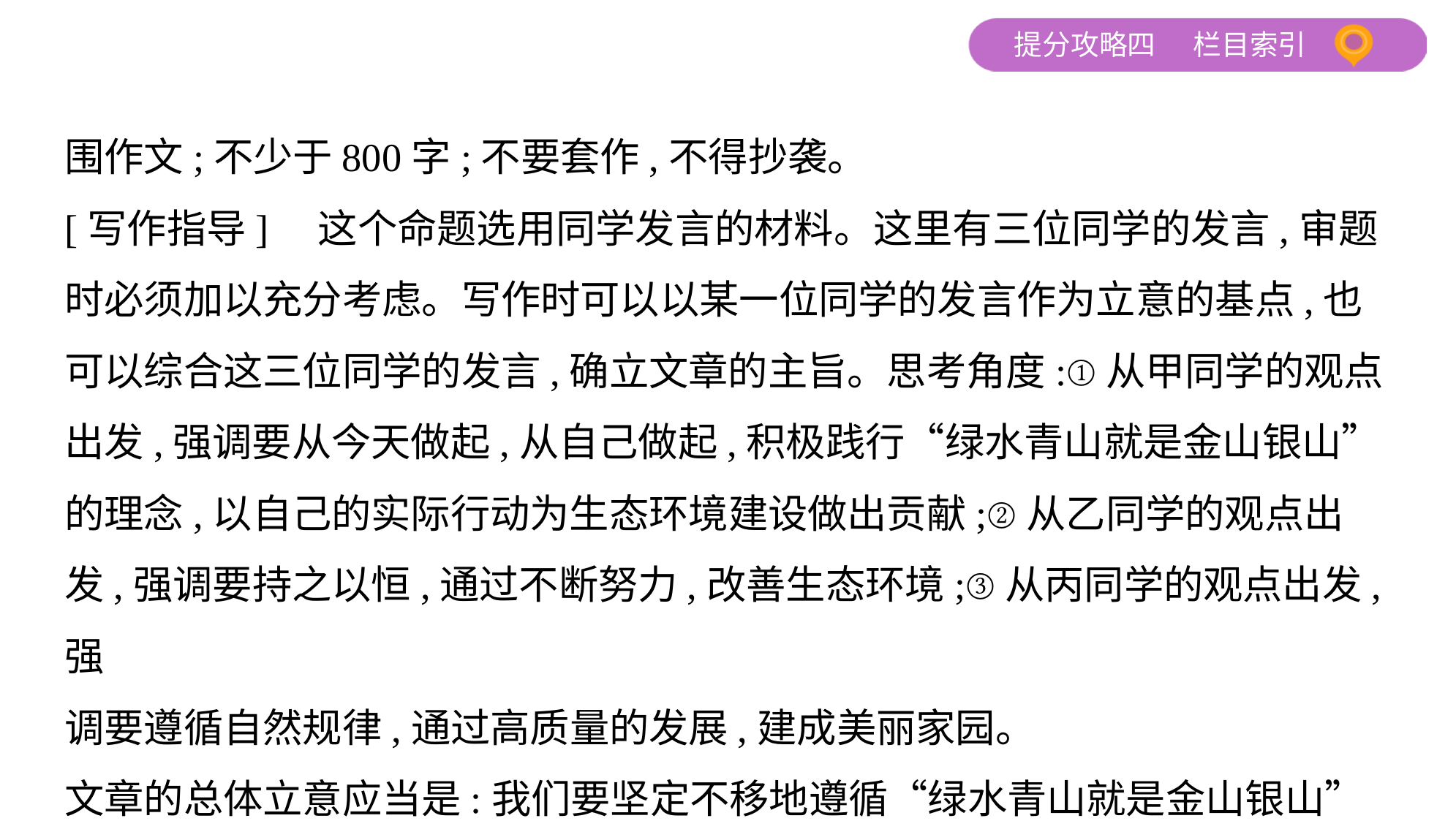

围作文;不少于800字;不要套作,不得抄袭。
[写作指导]　这个命题选用同学发言的材料。这里有三位同学的发言,审题
时必须加以充分考虑。写作时可以以某一位同学的发言作为立意的基点,也
可以综合这三位同学的发言,确立文章的主旨。思考角度:①从甲同学的观点
出发,强调要从今天做起,从自己做起,积极践行“绿水青山就是金山银山”
的理念,以自己的实际行动为生态环境建设做出贡献;②从乙同学的观点出
发,强调要持之以恒,通过不断努力,改善生态环境;③从丙同学的观点出发,强
调要遵循自然规律,通过高质量的发展,建成美丽家园。
文章的总体立意应当是:我们要坚定不移地遵循“绿水青山就是金山银山”